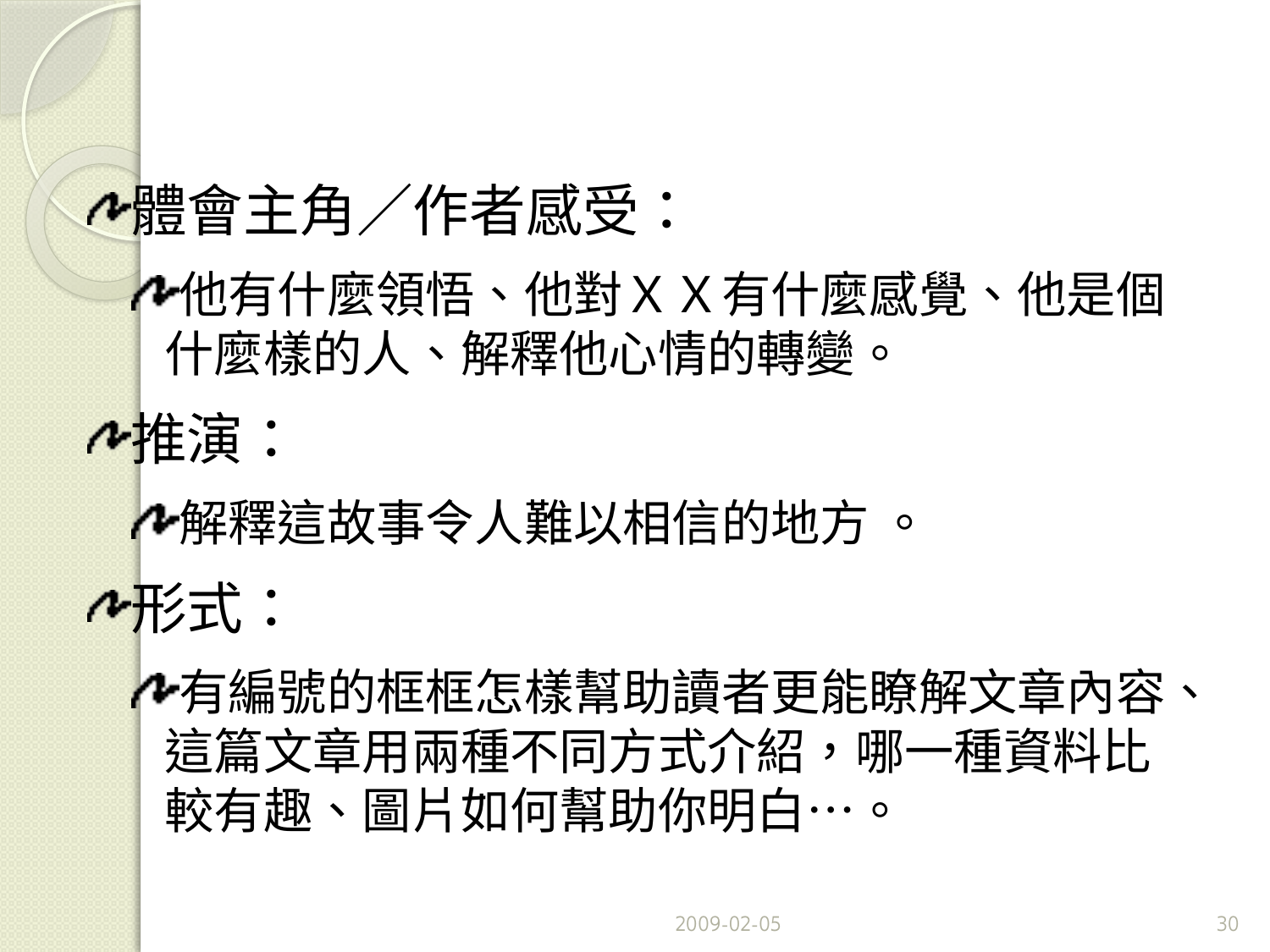

#
體會主角／作者感受：
他有什麼領悟、他對ＸＸ有什麼感覺、他是個什麼樣的人、解釋他心情的轉變。
推演：
解釋這故事令人難以相信的地方 。
形式：
有編號的框框怎樣幫助讀者更能瞭解文章內容、這篇文章用兩種不同方式介紹，哪一種資料比較有趣、圖片如何幫助你明白…。
2009-02-05
30